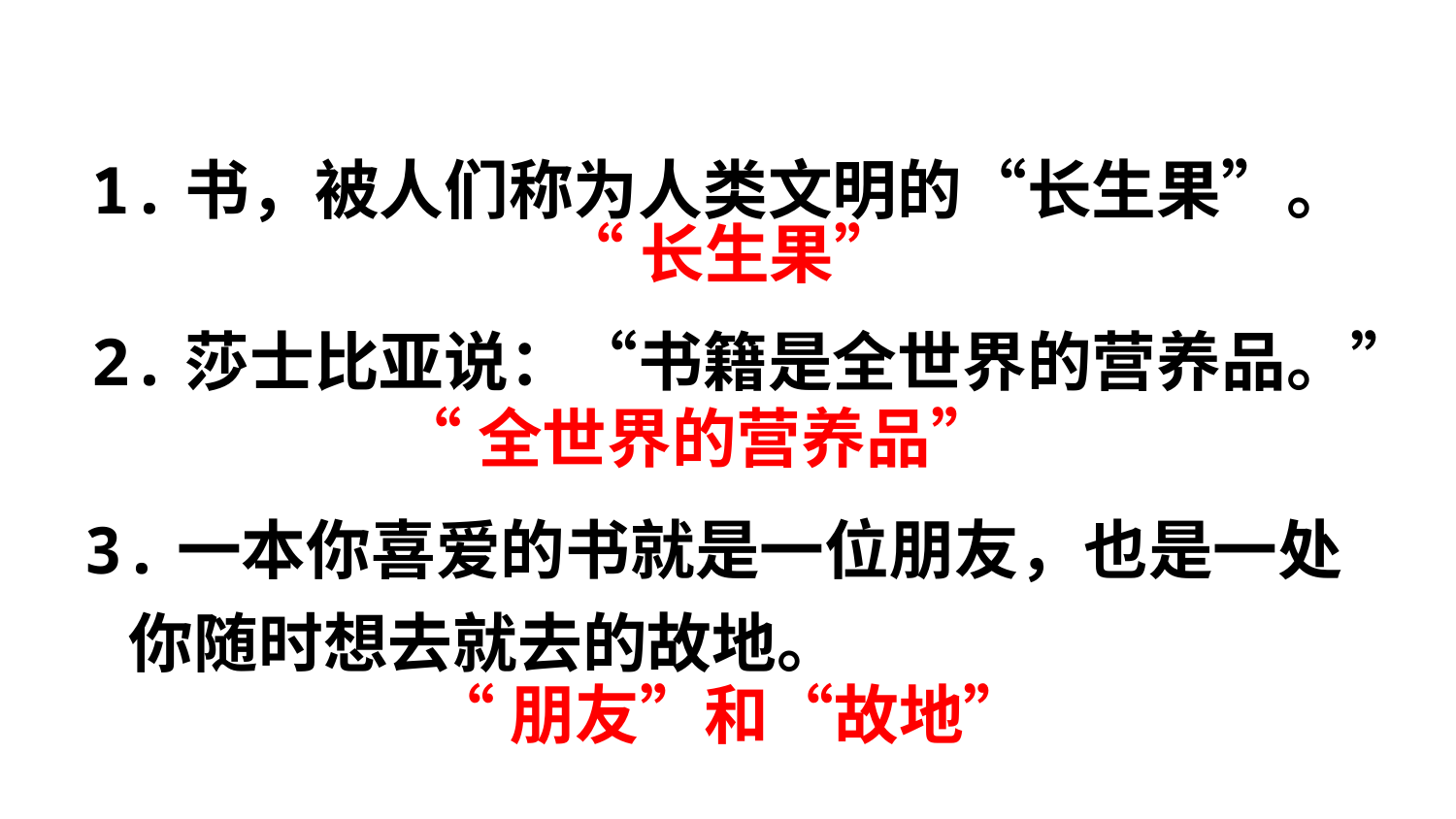

1.书，被人们称为人类文明的“长生果”。
“长生果”
2.莎士比亚说：“书籍是全世界的营养品。”
“全世界的营养品”
3.一本你喜爱的书就是一位朋友，也是一处
  你随时想去就去的故地。
“朋友”和“故地”